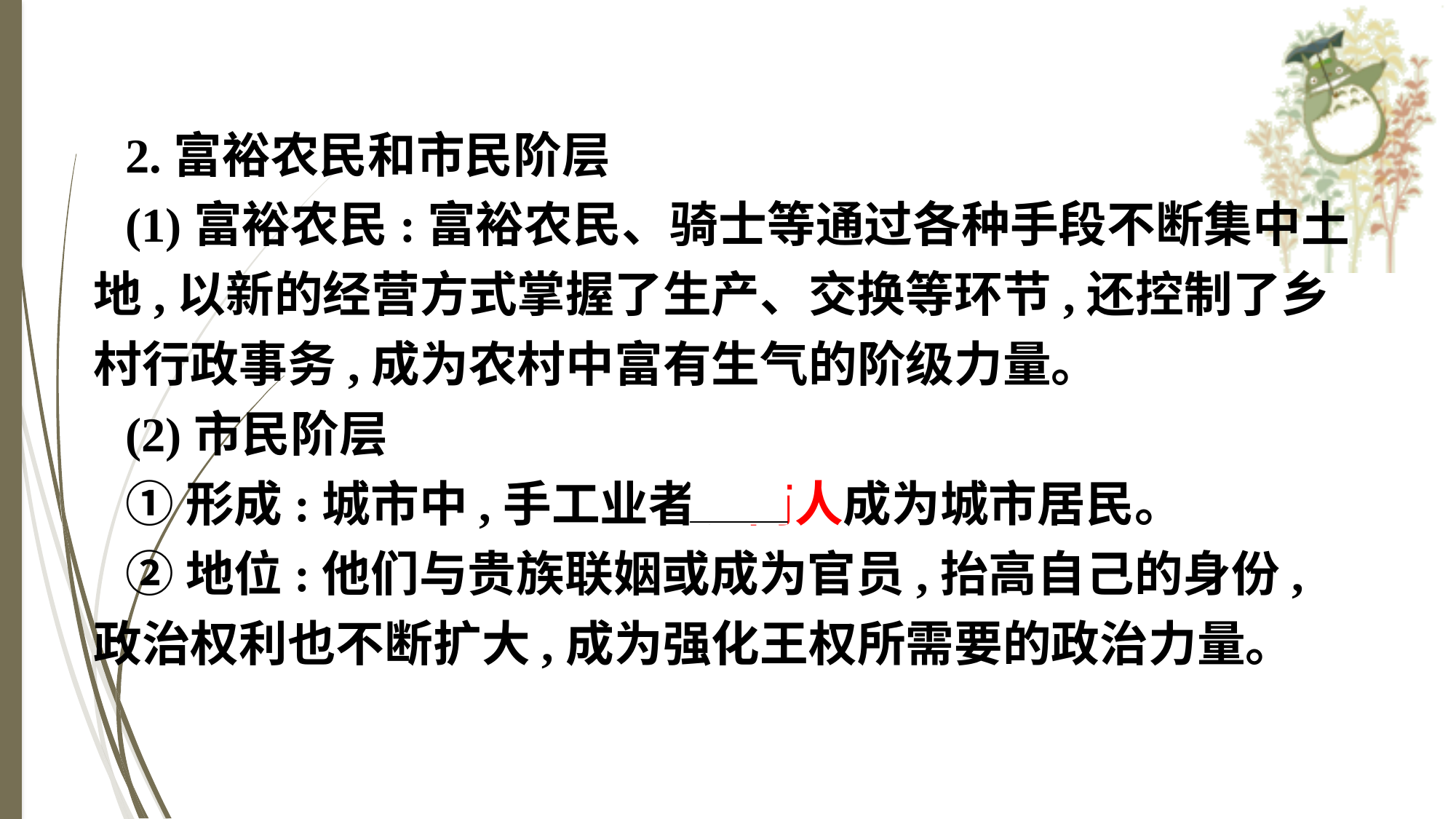

2.富裕农民和市民阶层
(1)富裕农民:富裕农民、骑士等通过各种手段不断集中土地,以新的经营方式掌握了生产、交换等环节,还控制了乡村行政事务,成为农村中富有生气的阶级力量。
(2)市民阶层
①形成:城市中,手工业者、商人成为城市居民。
②地位:他们与贵族联姻或成为官员,抬高自己的身份,政治权利也不断扩大,成为强化王权所需要的政治力量。